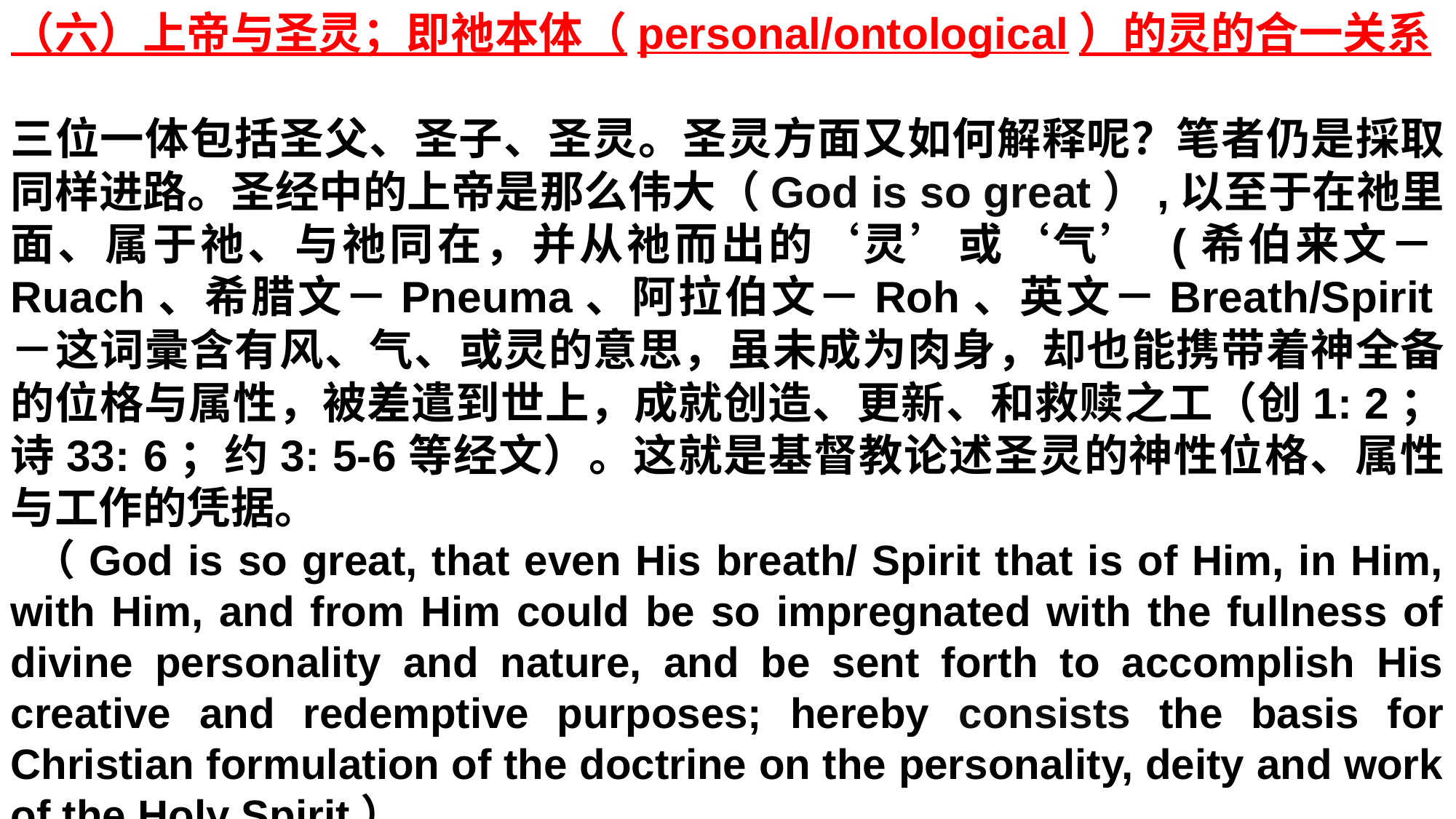

（六）上帝与圣灵；即祂本体（personal/ontological）的灵的合一关系

三位一体包括圣父、圣子、圣灵。圣灵方面又如何解释呢？笔者仍是採取同样进路。圣经中的上帝是那么伟大（God is so great）,以至于在祂里面、属于祂、与祂同在，并从祂而出的‘灵’或‘气’ (希伯来文－Ruach、希腊文－Pneuma、阿拉伯文－Roh、英文－Breath/Spirit－这词彚含有风、气、或灵的意思，虽未成为肉身，却也能携带着神全备的位格与属性，被差遣到世上，成就创造、更新、和救赎之工（创1: 2；诗33: 6；约3: 5-6等经文）。这就是基督教论述圣灵的神性位格、属性与工作的凭据。
 （God is so great, that even His breath/ Spirit that is of Him, in Him, with Him, and from Him could be so impregnated with the fullness of divine personality and nature, and be sent forth to accomplish His creative and redemptive purposes; hereby consists the basis for Christian formulation of the doctrine on the personality, deity and work of the Holy Spirit）。